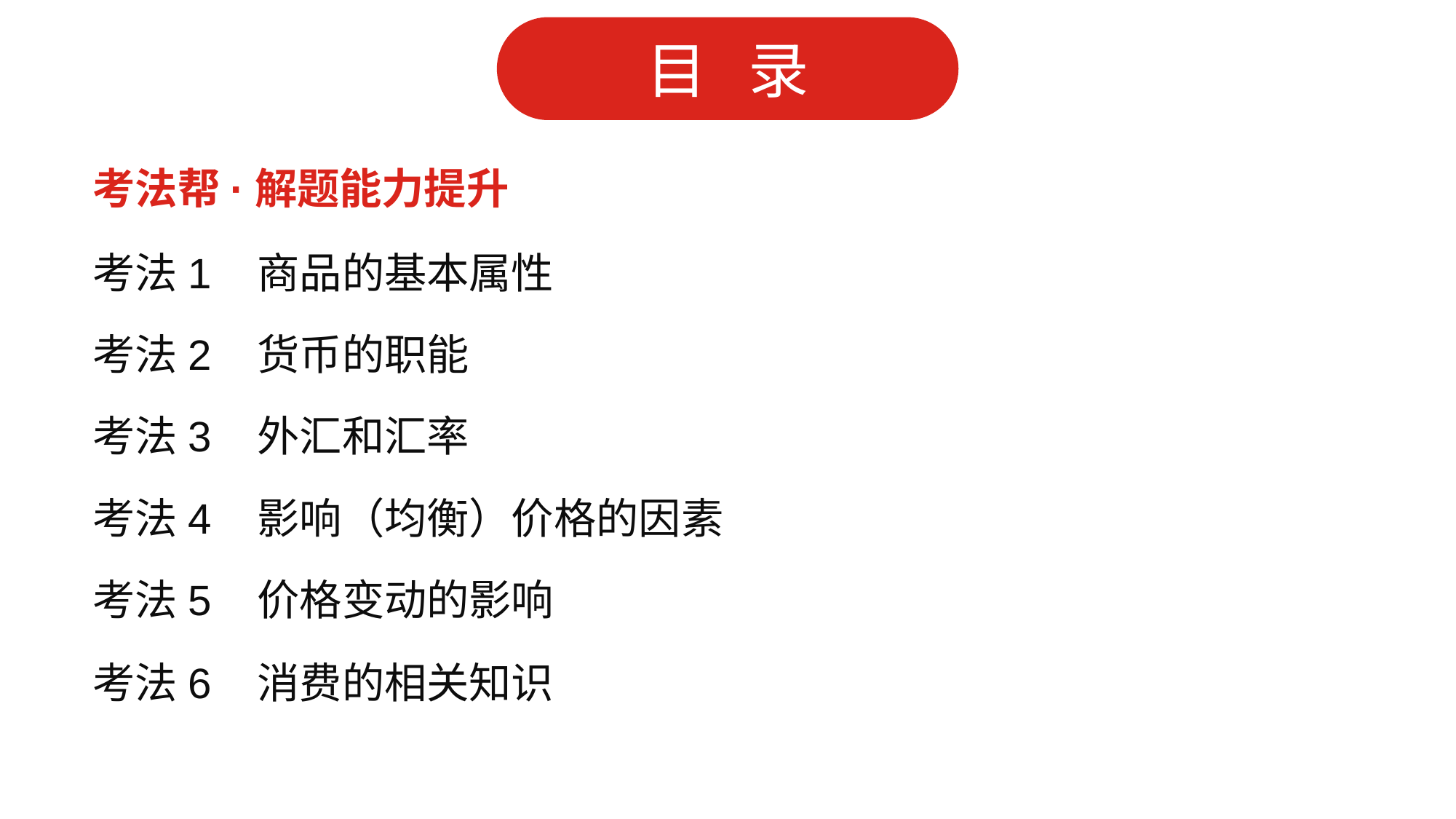

考法帮·解题能力提升
考法1   商品的基本属性
考法2   货币的职能
考法3   外汇和汇率
考法4   影响（均衡）价格的因素
考法5   价格变动的影响
考法6   消费的相关知识